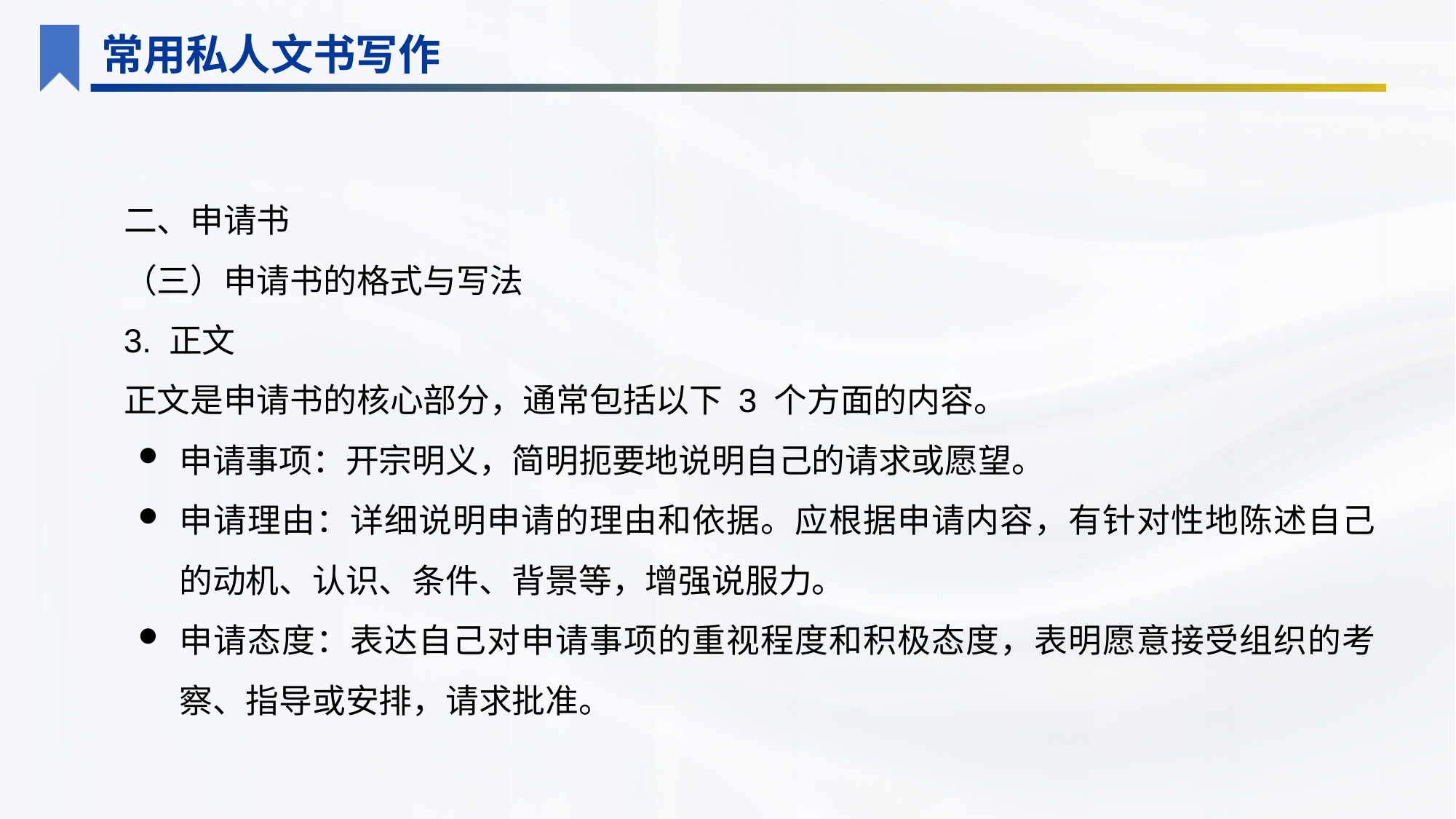

常用私人文书写作
二、申请书
（三）申请书的格式与写法
3. 正文
正文是申请书的核心部分，通常包括以下 3 个方面的内容。
申请事项：开宗明义，简明扼要地说明自己的请求或愿望。
申请理由：详细说明申请的理由和依据。应根据申请内容，有针对性地陈述自己的动机、认识、条件、背景等，增强说服力。
申请态度：表达自己对申请事项的重视程度和积极态度，表明愿意接受组织的考察、指导或安排，请求批准。